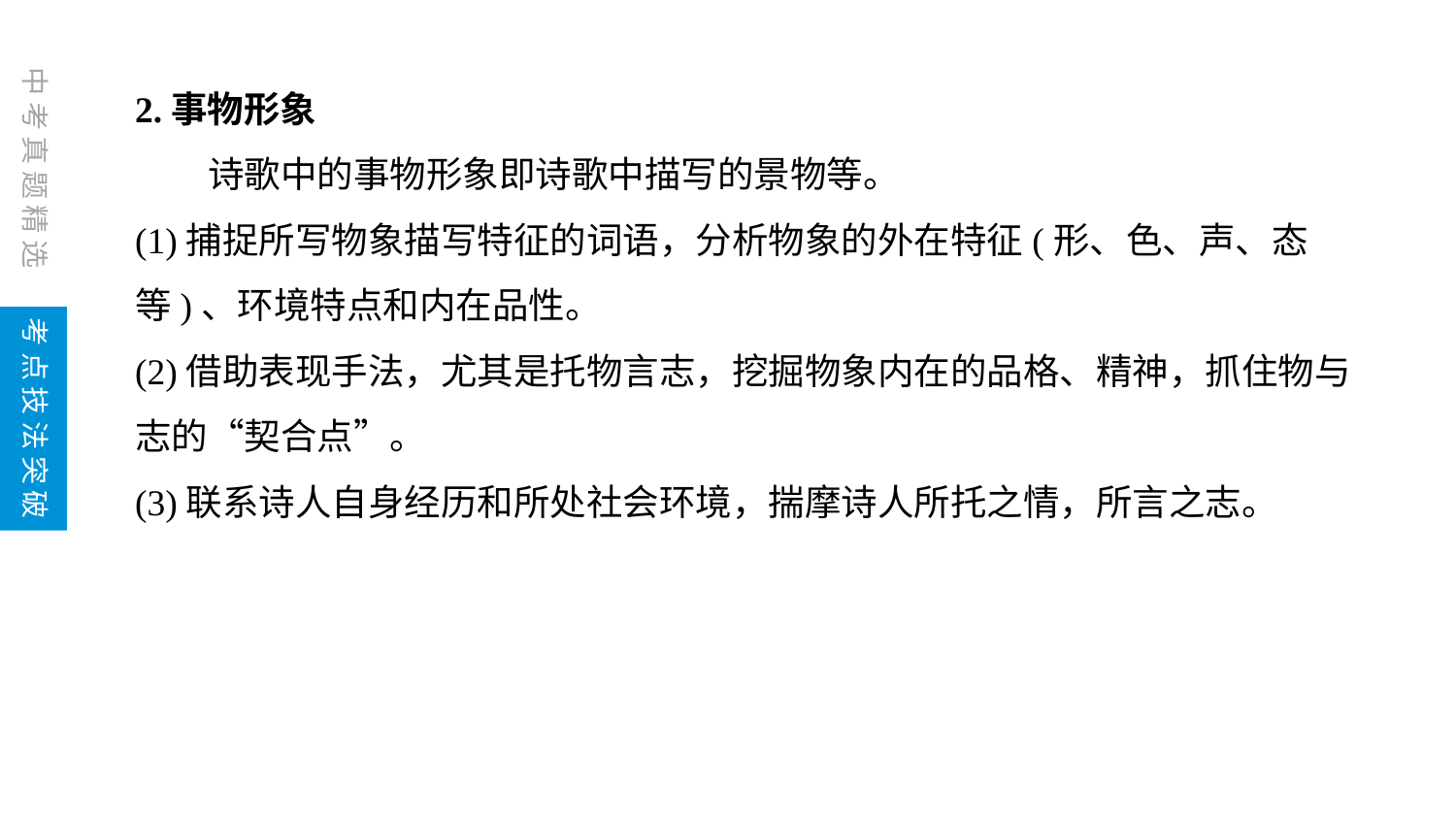

2.事物形象
　　诗歌中的事物形象即诗歌中描写的景物等。
(1)捕捉所写物象描写特征的词语，分析物象的外在特征(形、色、声、态等)、环境特点和内在品性。
(2)借助表现手法，尤其是托物言志，挖掘物象内在的品格、精神，抓住物与志的“契合点”。
(3)联系诗人自身经历和所处社会环境，揣摩诗人所托之情，所言之志。